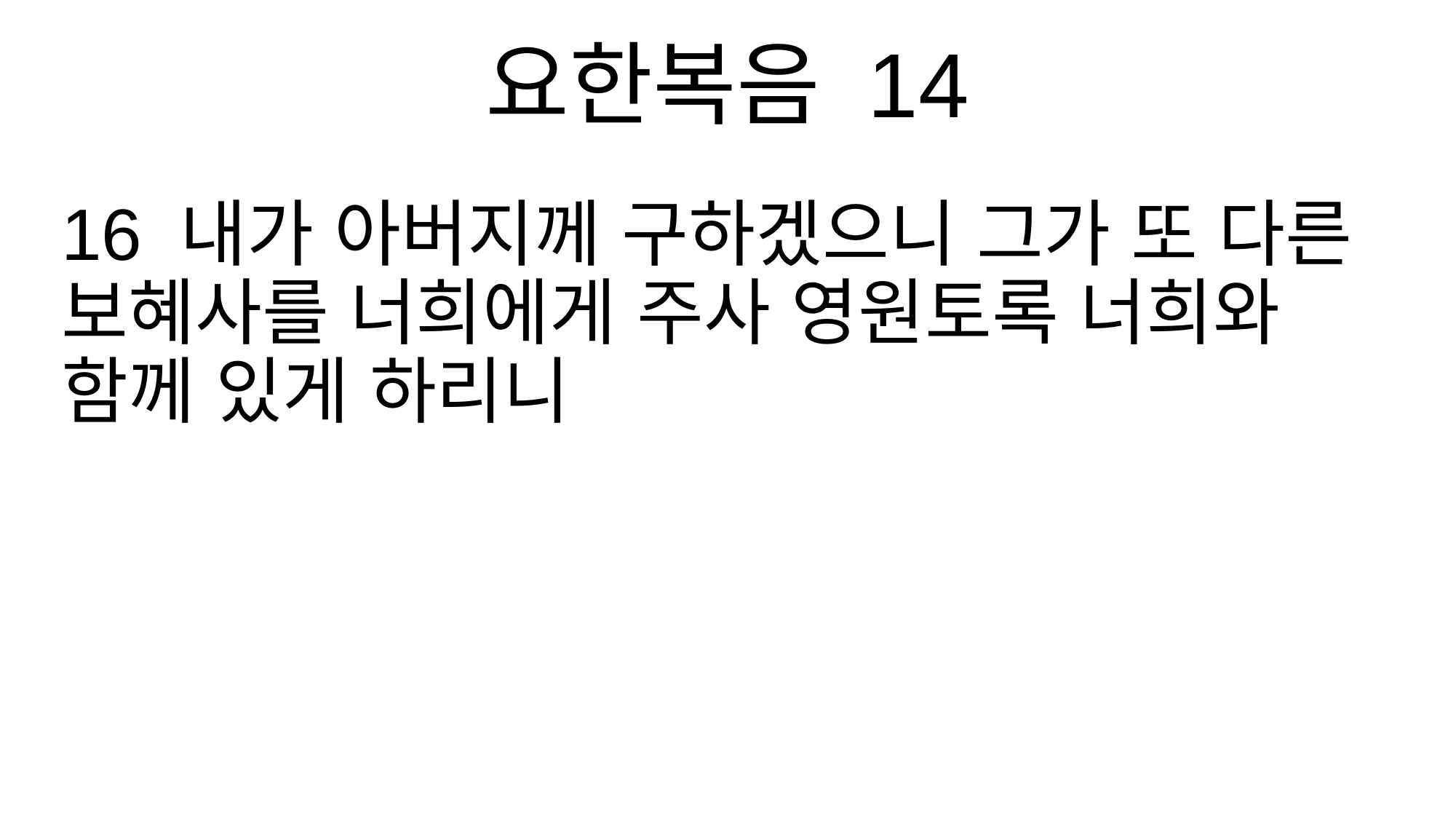

요한복음 14
16 내가 아버지께 구하겠으니 그가 또 다른 보혜사를 너희에게 주사 영원토록 너희와 함께 있게 하리니